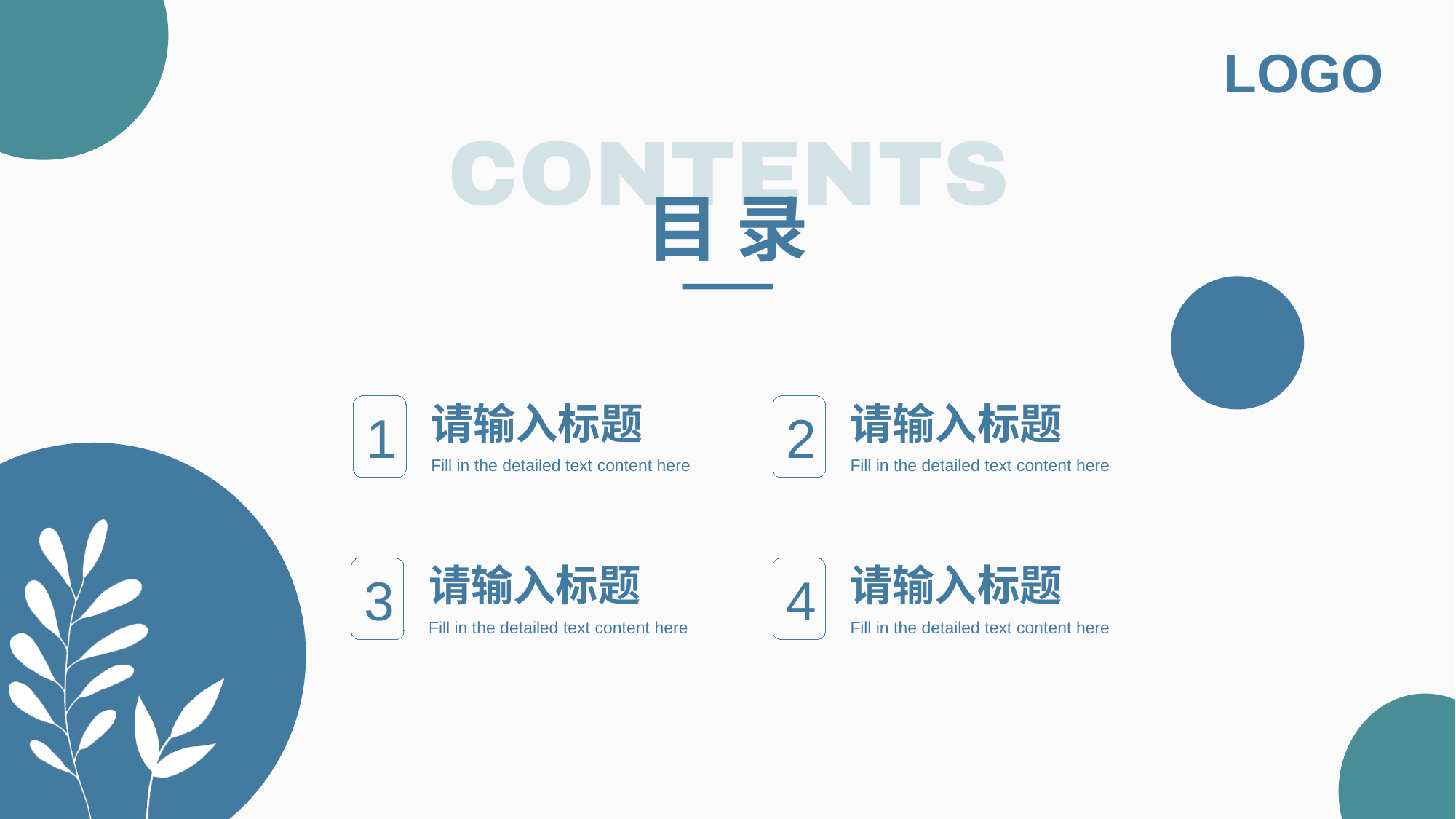

请输入标题
1
Fill in the detailed text content here
请输入标题
2
Fill in the detailed text content here
请输入标题
3
Fill in the detailed text content here
请输入标题
4
Fill in the detailed text content here